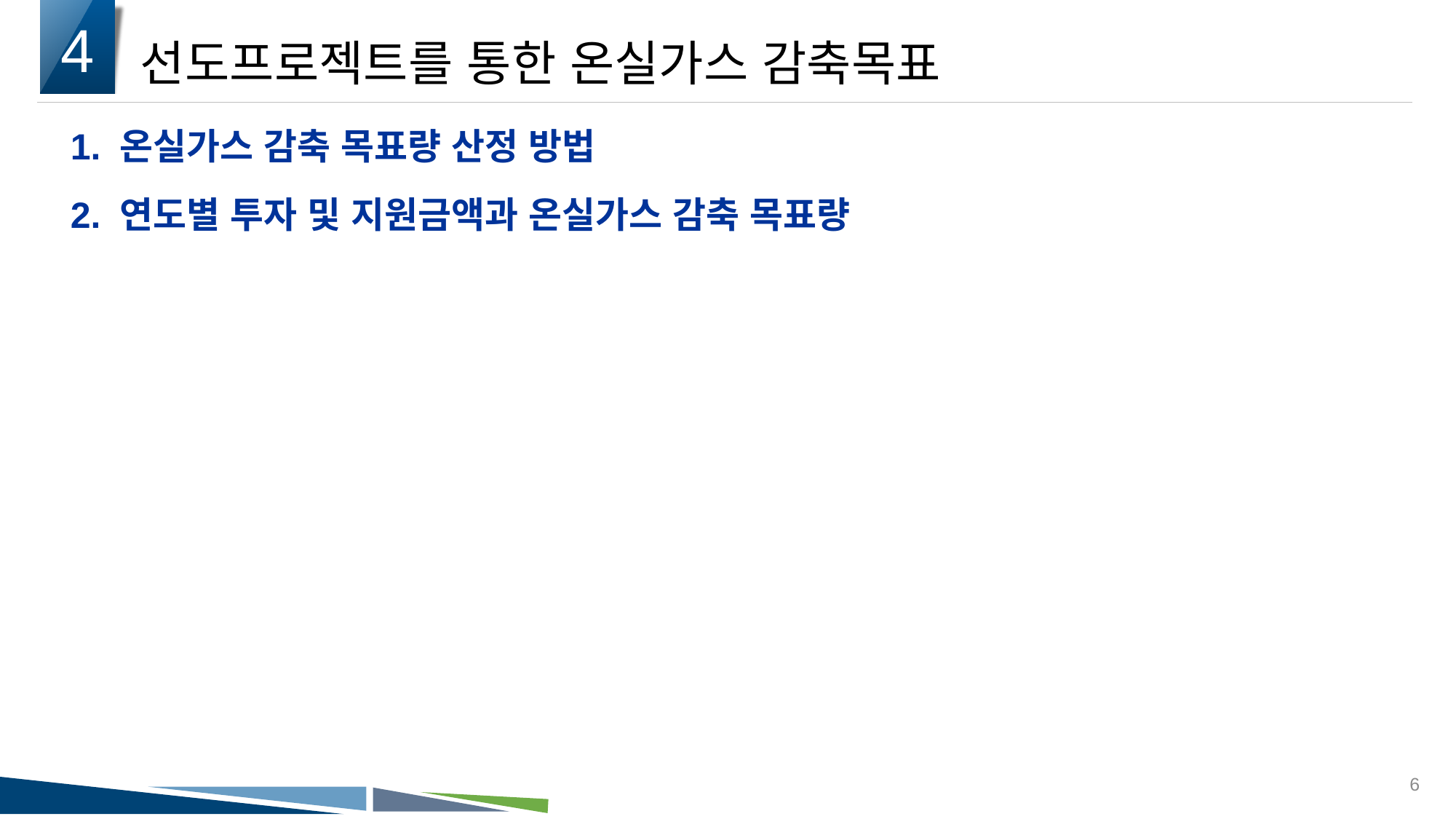

4
선도프로젝트를 통한 온실가스 감축목표
1. 온실가스 감축 목표량 산정 방법
2. 연도별 투자 및 지원금액과 온실가스 감축 목표량
6